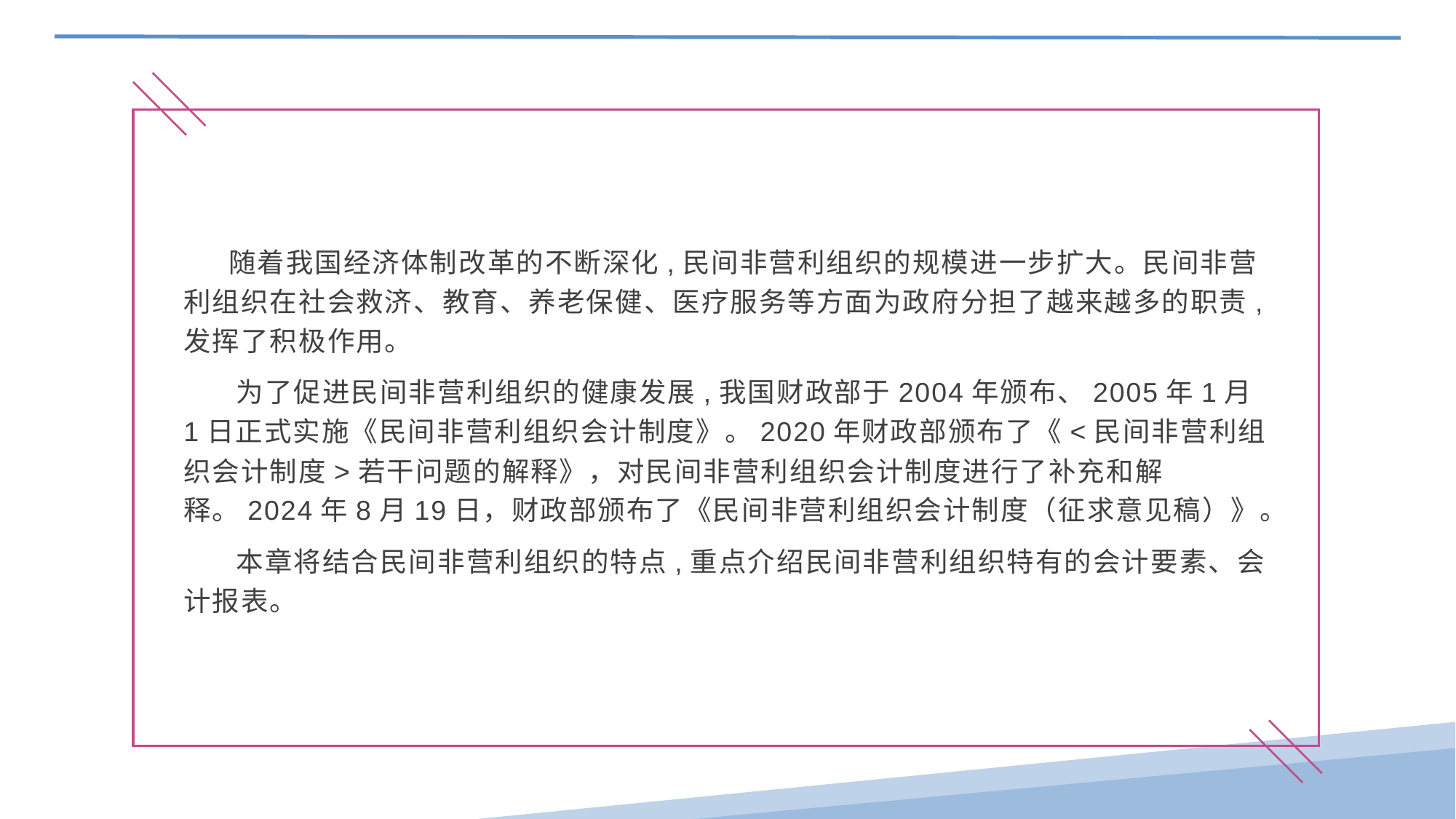

随着我国经济体制改革的不断深化,民间非营利组织的规模进一步扩大。民间非营利组织在社会救济、教育、养老保健、医疗服务等方面为政府分担了越来越多的职责,发挥了积极作用。
      为了促进民间非营利组织的健康发展,我国财政部于2004年颁布、2005年1月1日正式实施《民间非营利组织会计制度》。2020年财政部颁布了《<民间非营利组织会计制度>若干问题的解释》，对民间非营利组织会计制度进行了补充和解释。2024年8月19日，财政部颁布了《民间非营利组织会计制度（征求意见稿）》。
      本章将结合民间非营利组织的特点,重点介绍民间非营利组织特有的会计要素、会计报表。